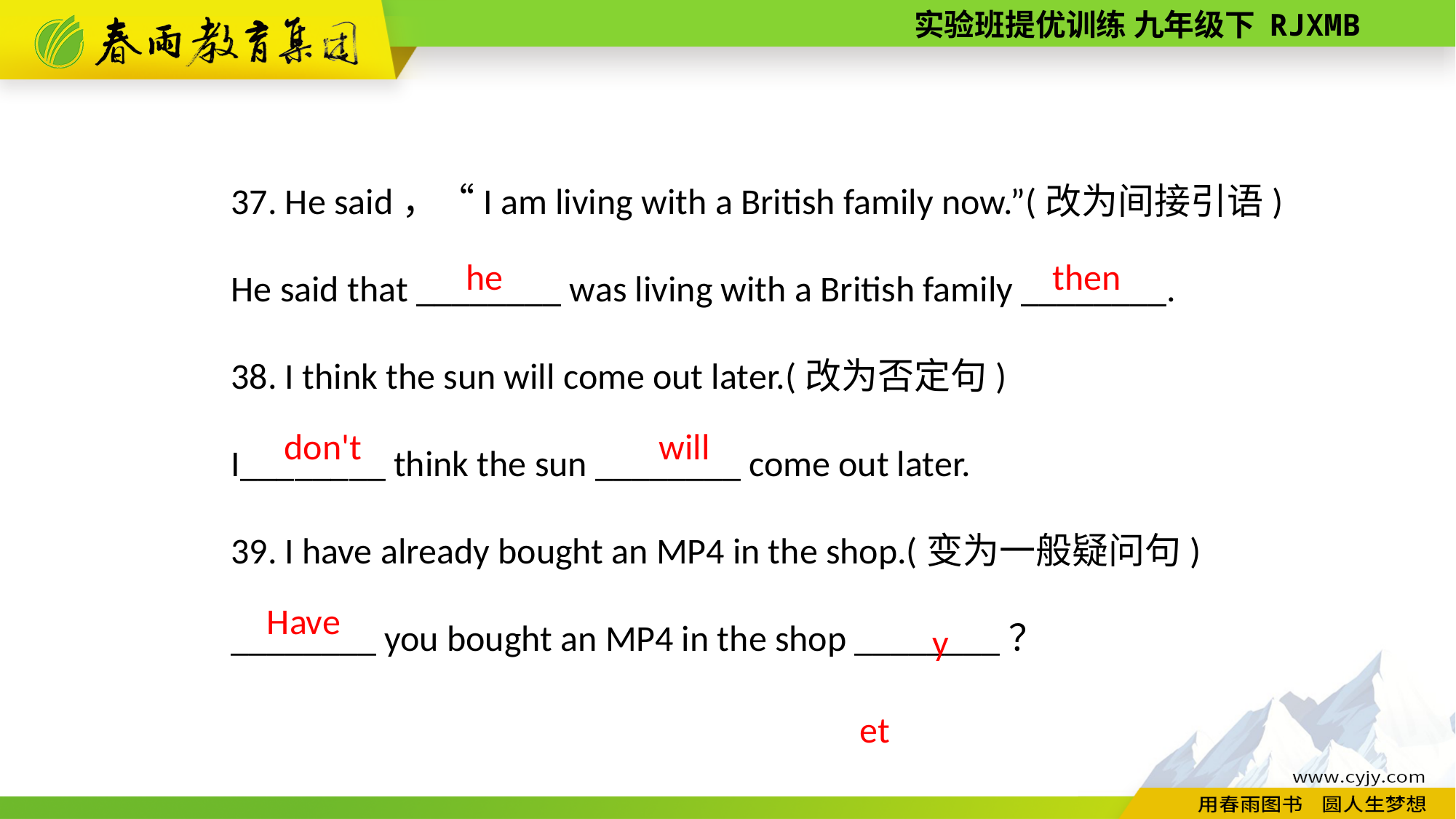

37. He said，“I am living with a British family now.”(改为间接引语)
He said that ________ was living with a British family ________.
38. I think the sun will come out later.(改为否定句)
I________ think the sun ________ come out later.
39. I have already bought an MP4 in the shop.(变为一般疑问句)
________ you bought an MP4 in the shop ________？
then
he
don't
will
yet
Have